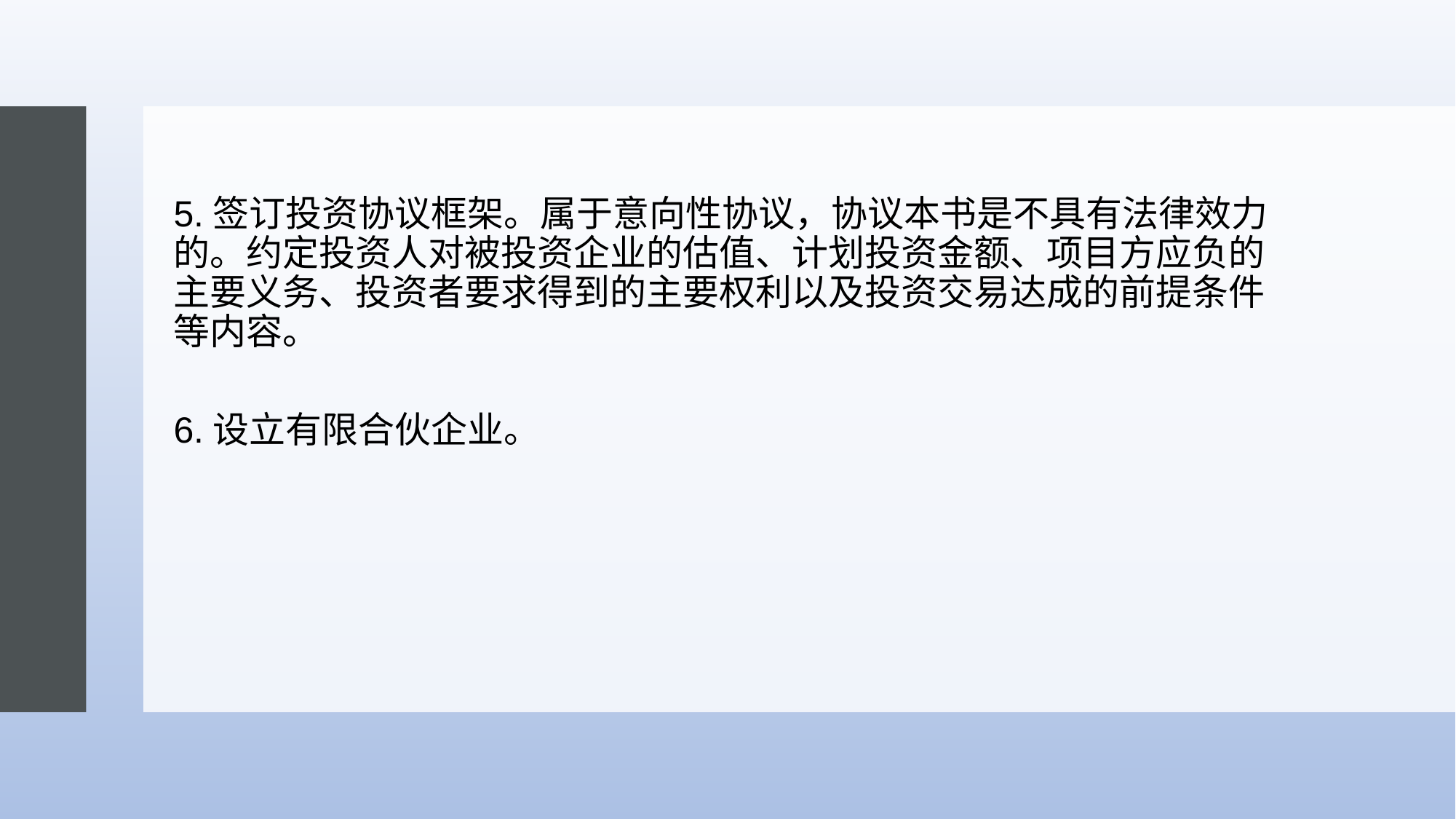

#

5.签订投资协议框架。属于意向性协议，协议本书是不具有法律效力的。约定投资人对被投资企业的估值、计划投资金额、项目方应负的主要义务、投资者要求得到的主要权利以及投资交易达成的前提条件等内容。
6.设立有限合伙企业。